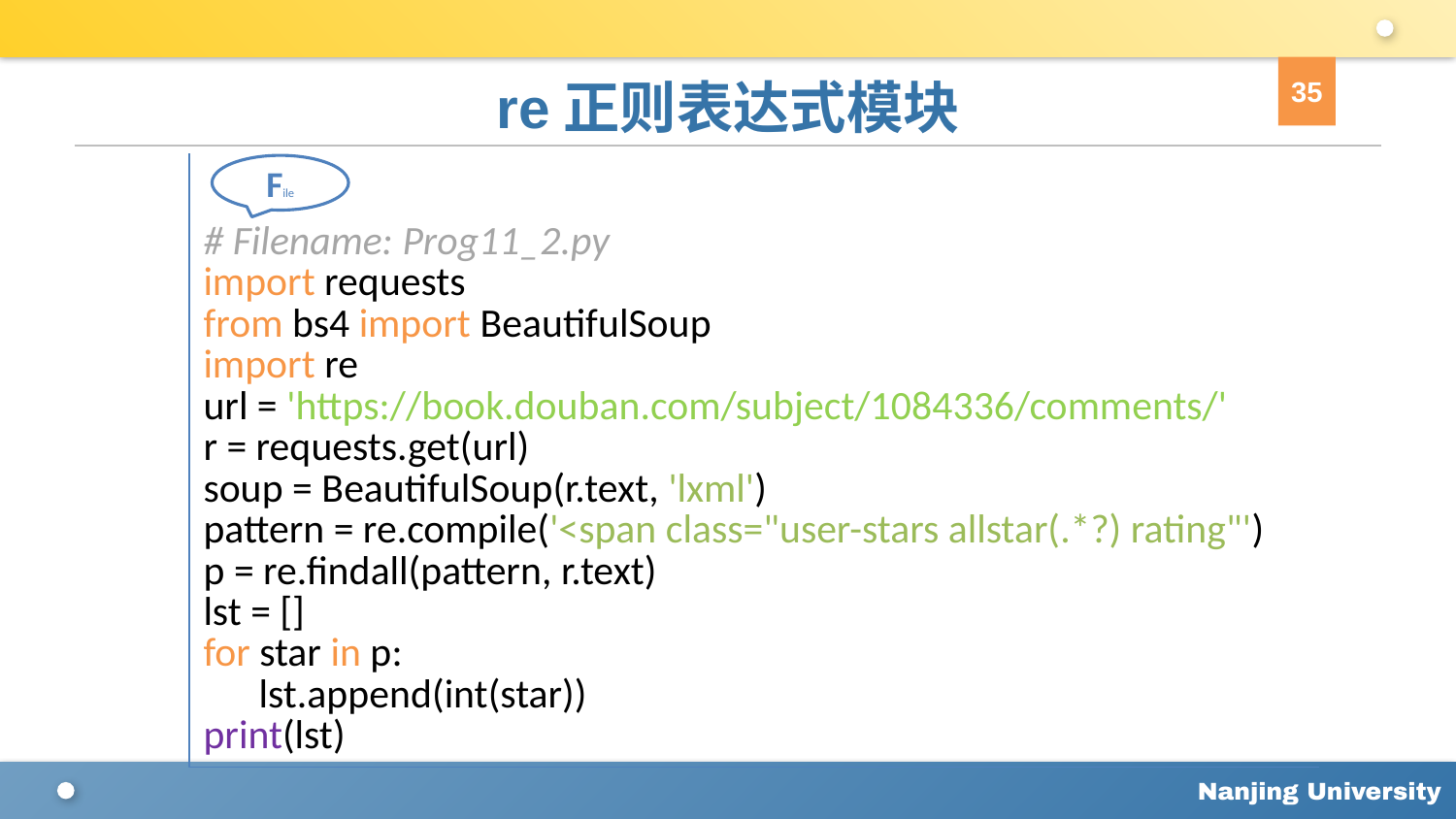

35
# re正则表达式模块

# Filename: Prog11_2.py
import requests
from bs4 import BeautifulSoup
import re
url = 'https://book.douban.com/subject/1084336/comments/'
r = requests.get(url)
soup = BeautifulSoup(r.text, 'lxml')
pattern = re.compile('<span class="user-stars allstar(.*?) rating"')
p = re.findall(pattern, r.text)
lst = []
for star in p:
      lst.append(int(star))
print(lst)
File